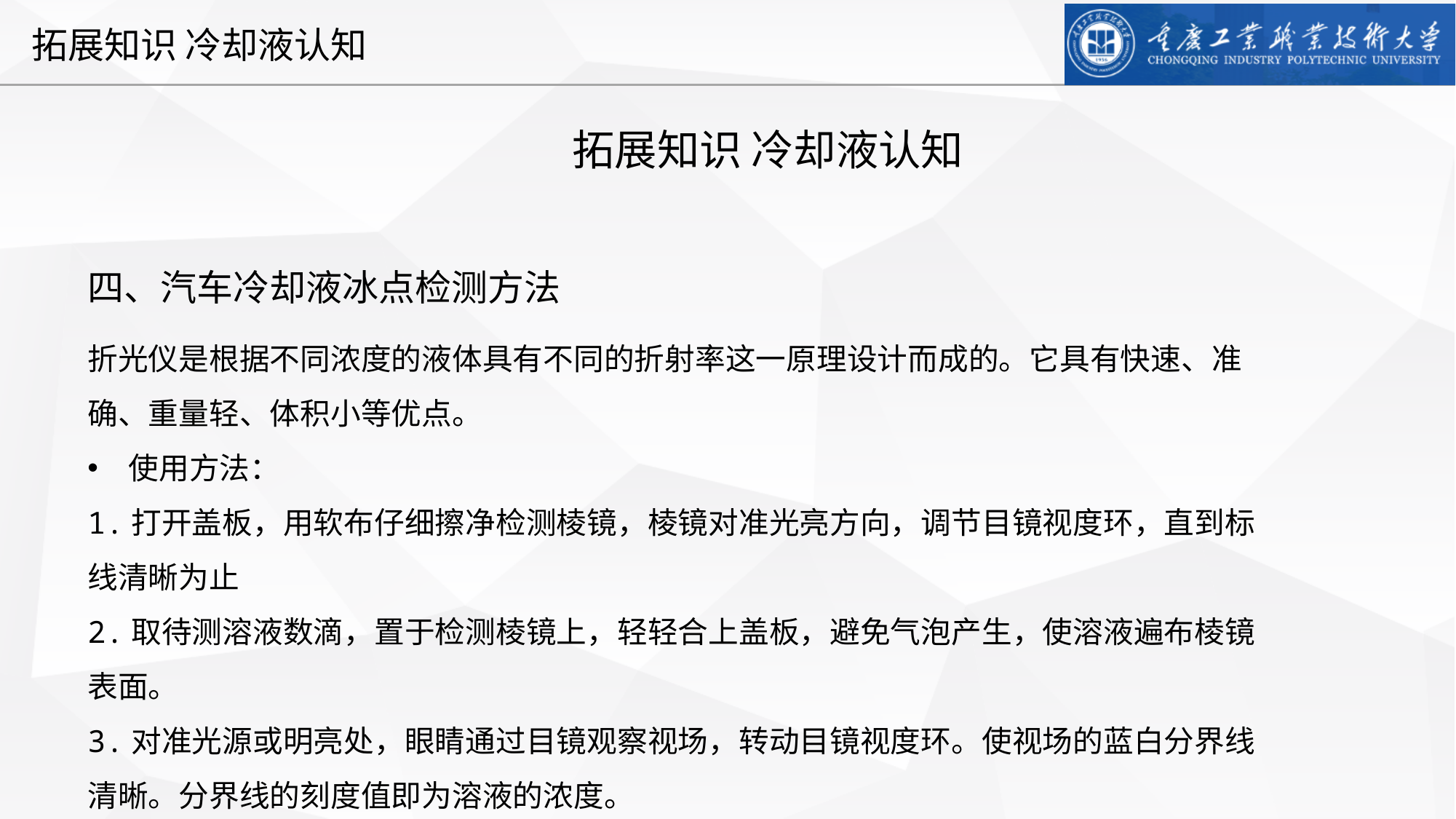

拓展知识 冷却液认知
四、汽车冷却液冰点检测方法
折光仪是根据不同浓度的液体具有不同的折射率这一原理设计而成的。它具有快速、准确、重量轻、体积小等优点。
使用方法：
1.打开盖板，用软布仔细擦净检测棱镜，棱镜对准光亮方向，调节目镜视度环，直到标线清晰为止
2.取待测溶液数滴，置于检测棱镜上，轻轻合上盖板，避免气泡产生，使溶液遍布棱镜表面。
3.对准光源或明亮处，眼睛通过目镜观察视场，转动目镜视度环。使视场的蓝白分界线清晰。分界线的刻度值即为溶液的浓度。